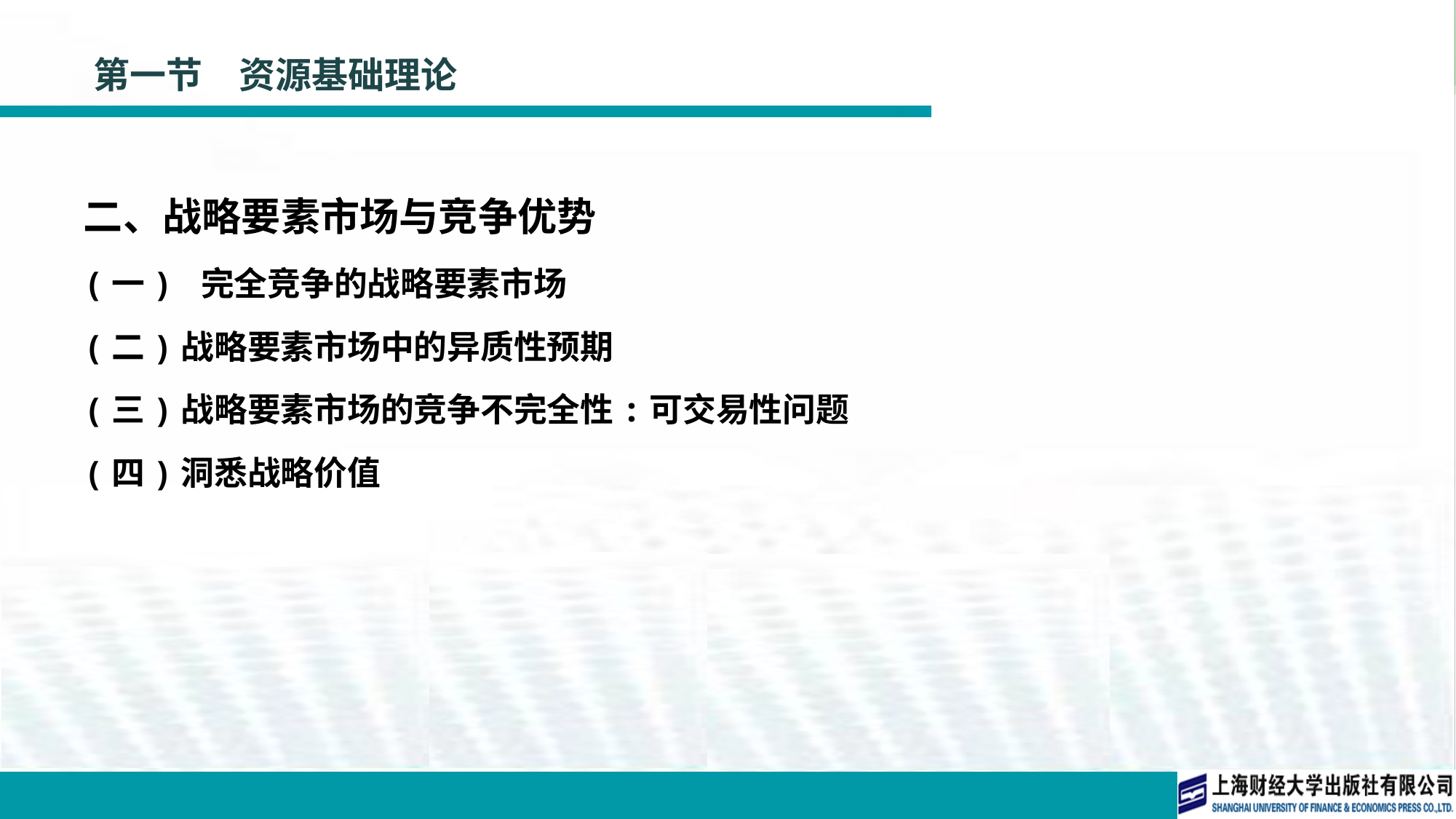

# 第一节　资源基础理论
二、战略要素市场与竞争优势
(一) 完全竞争的战略要素市场
(二)战略要素市场中的异质性预期
(三)战略要素市场的竞争不完全性:可交易性问题
(四)洞悉战略价值